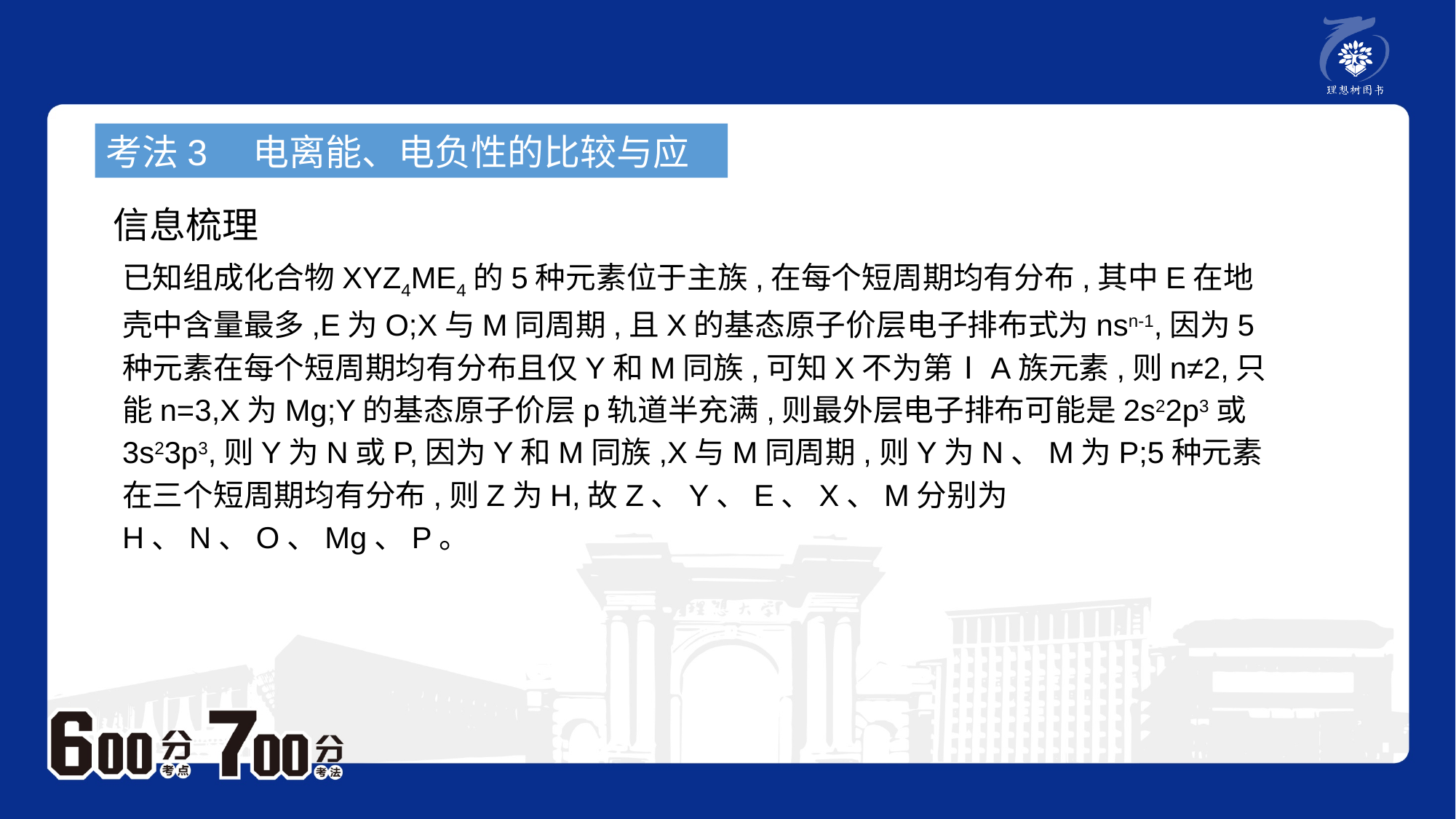

考法3　电离能、电负性的比较与应用
信息梳理
已知组成化合物XYZ4ME4的5种元素位于主族,在每个短周期均有分布,其中E在地壳中含量最多,E为O;X与M同周期,且X的基态原子价层电子排布式为nsn-1,因为5种元素在每个短周期均有分布且仅Y和M同族,可知X不为第ⅠA族元素,则n≠2,只能n=3,X为Mg;Y的基态原子价层p轨道半充满,则最外层电子排布可能是2s22p3或3s23p3,则Y为N或P,因为Y和M同族,X与M同周期,则Y为N、M为P;5种元素在三个短周期均有分布,则Z为H,故Z、Y、E、X、M分别为H、N、O、Mg、P。